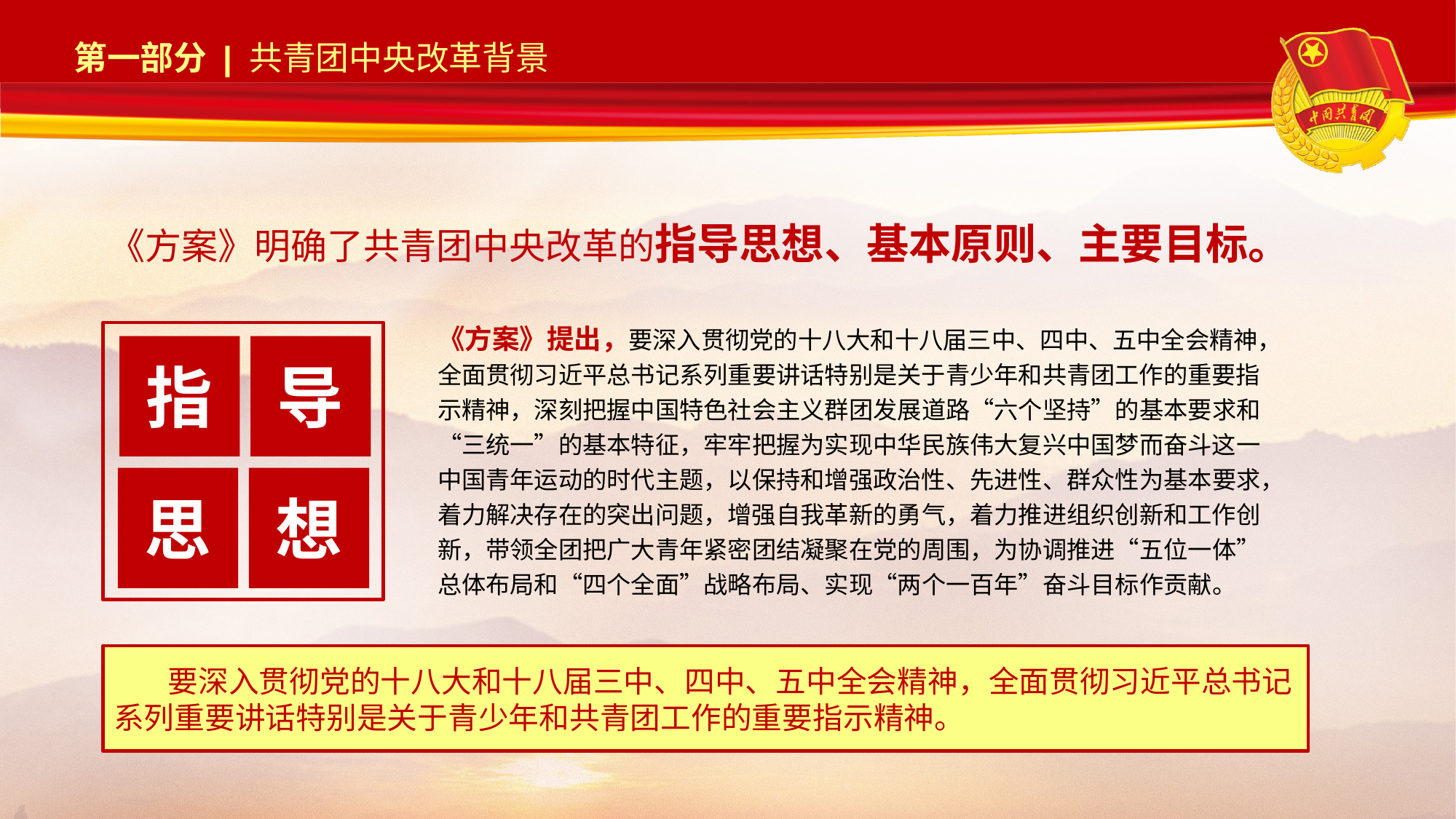

《方案》明确了共青团中央改革的指导思想、基本原则、主要目标。
《方案》提出，要深入贯彻党的十八大和十八届三中、四中、五中全会精神，全面贯彻习近平总书记系列重要讲话特别是关于青少年和共青团工作的重要指示精神，深刻把握中国特色社会主义群团发展道路“六个坚持”的基本要求和“三统一”的基本特征，牢牢把握为实现中华民族伟大复兴中国梦而奋斗这一中国青年运动的时代主题，以保持和增强政治性、先进性、群众性为基本要求，着力解决存在的突出问题，增强自我革新的勇气，着力推进组织创新和工作创新，带领全团把广大青年紧密团结凝聚在党的周围，为协调推进“五位一体”总体布局和“四个全面”战略布局、实现“两个一百年”奋斗目标作贡献。

指
导
思
想
       要深入贯彻党的十八大和十八届三中、四中、五中全会精神，全面贯彻习近平总书记系列重要讲话特别是关于青少年和共青团工作的重要指示精神。